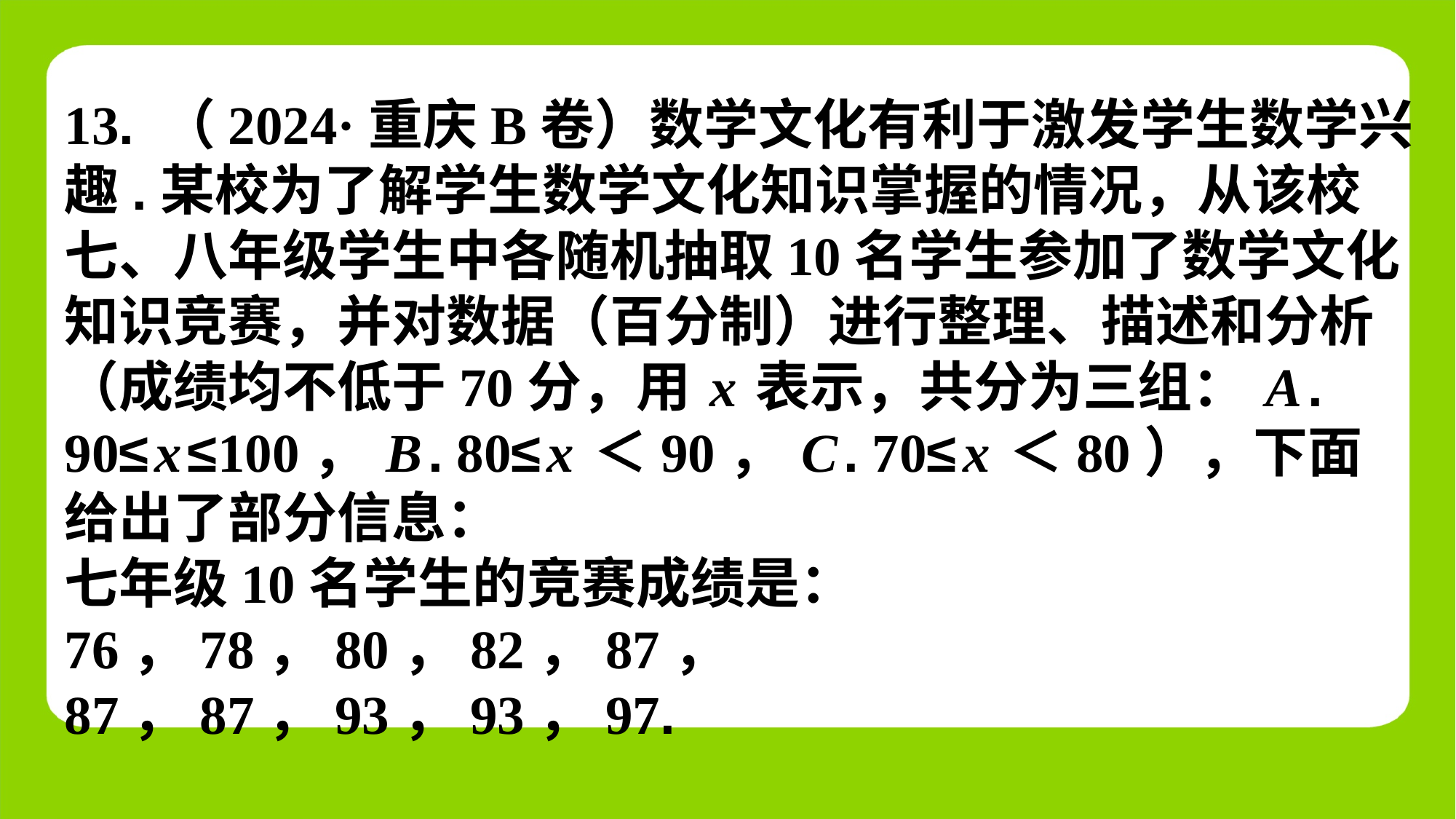

13. （2024·重庆B卷）数学文化有利于激发学生数学兴
趣.某校为了解学生数学文化知识掌握的情况，从该校
七、八年级学生中各随机抽取10名学生参加了数学文化
知识竞赛，并对数据（百分制）进行整理、描述和分析
（成绩均不低于70分，用x表示，共分为三组：A.
90≤x≤100，B. 80≤x＜90，C. 70≤x＜80），下面
给出了部分信息：
七年级10名学生的竞赛成绩是：76，78，80，82，87，
87，87，93，93，97.